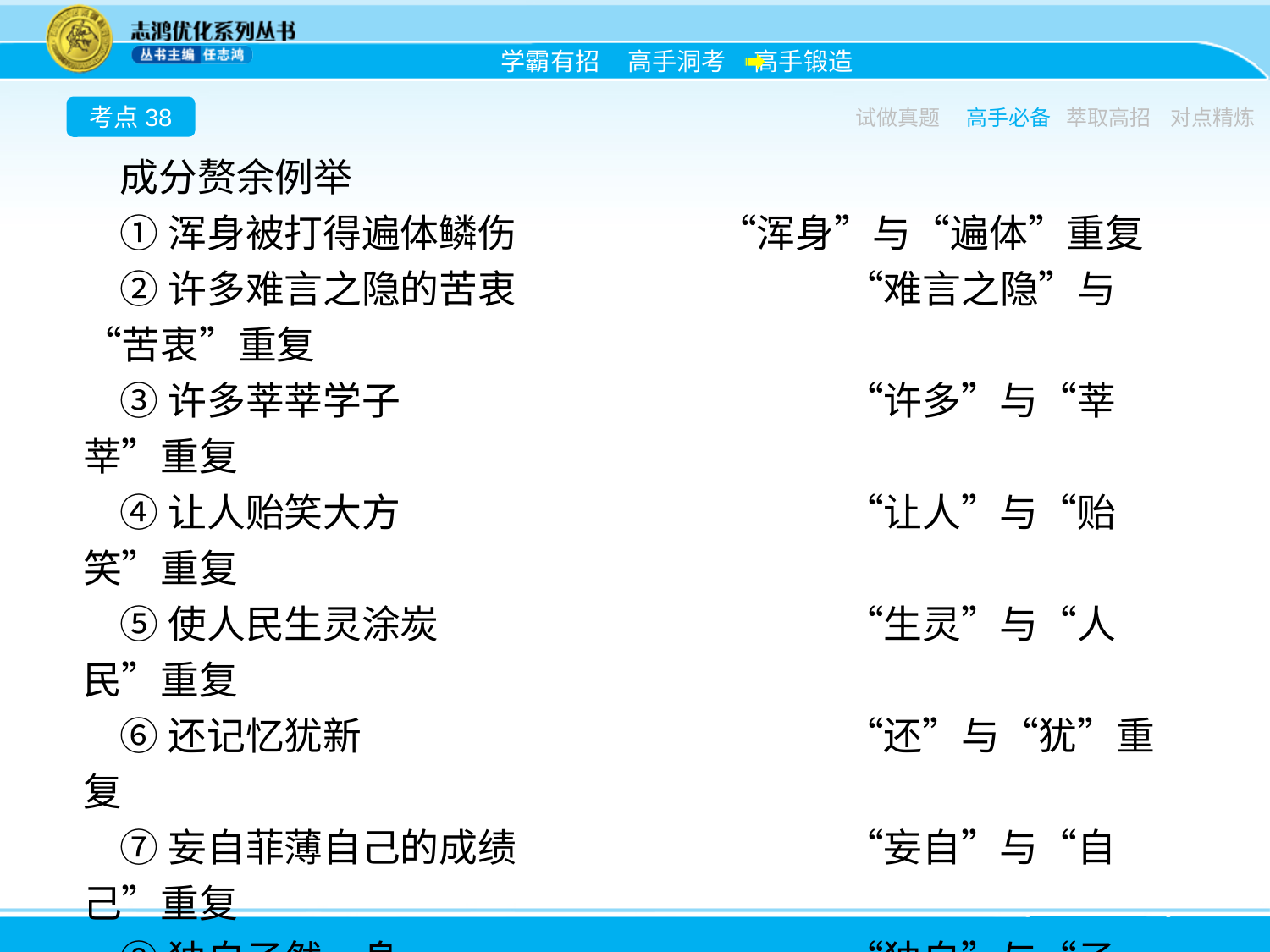

考点38
试做真题
高手必备
萃取高招
对点精炼
成分赘余例举
①浑身被打得遍体鳞伤　　　	“浑身”与“遍体”重复
②许多难言之隐的苦衷			“难言之隐”与“苦衷”重复
③许多莘莘学子				“许多”与“莘莘”重复
④让人贻笑大方				“让人”与“贻笑”重复
⑤使人民生灵涂炭				“生灵”与“人民”重复
⑥还记忆犹新				“还”与“犹”重复
⑦妄自菲薄自己的成绩			“妄自”与“自己”重复
⑧独自孑然一身				“独自”与“孑然”重复
⑨目前的当务之急				“目前”与“当务”重复
⑩不切实际的溢美之词			“不切实际”与“溢美”重复
11使劳苦大众民不聊生			“大众”与“民”重复
12接踵而至地闯进来			“至”与“闯进来”重复